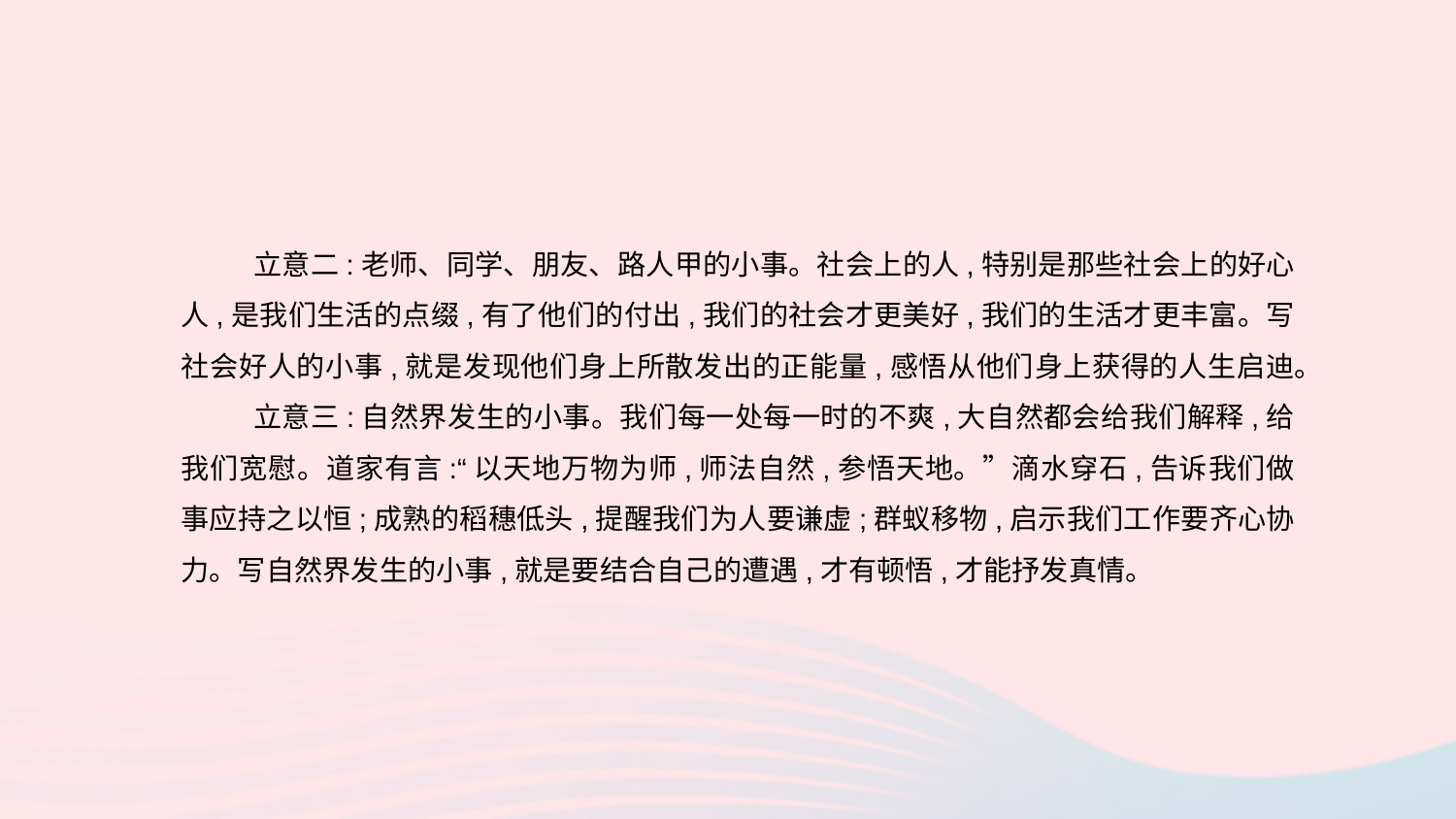

立意二:老师、同学、朋友、路人甲的小事。社会上的人,特别是那些社会上的好心人,是我们生活的点缀,有了他们的付出,我们的社会才更美好,我们的生活才更丰富。写社会好人的小事,就是发现他们身上所散发出的正能量,感悟从他们身上获得的人生启迪。
立意三:自然界发生的小事。我们每一处每一时的不爽,大自然都会给我们解释,给我们宽慰。道家有言:“以天地万物为师,师法自然,参悟天地。”滴水穿石,告诉我们做事应持之以恒;成熟的稻穗低头,提醒我们为人要谦虚;群蚁移物,启示我们工作要齐心协力。写自然界发生的小事,就是要结合自己的遭遇,才有顿悟,才能抒发真情。